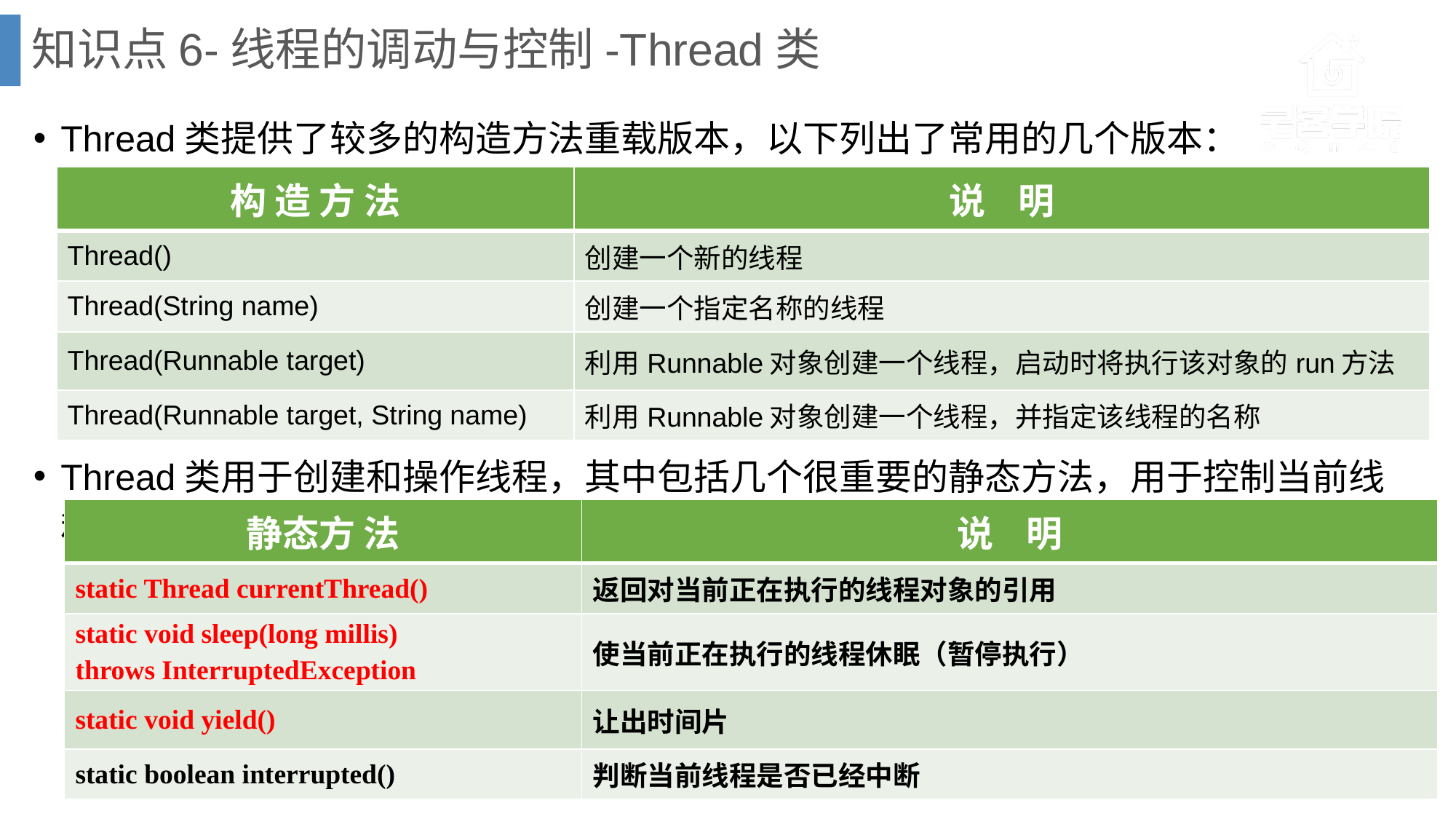

# 知识点6-线程的调动与控制-Thread类
Thread类提供了较多的构造方法重载版本，以下列出了常用的几个版本：

Thread类用于创建和操作线程，其中包括几个很重要的静态方法，用于控制当前线程：
| 构 造 方 法 | 说 明 |
| --- | --- |
| Thread() | 创建一个新的线程 |
| Thread(String name) | 创建一个指定名称的线程 |
| Thread(Runnable target) | 利用Runnable对象创建一个线程，启动时将执行该对象的run方法 |
| Thread(Runnable target, String name) | 利用Runnable对象创建一个线程，并指定该线程的名称 |
| 静态方 法 | 说 明 |
| --- | --- |
| static Thread currentThread() | 返回对当前正在执行的线程对象的引用 |
| static void sleep(long millis) throws InterruptedException | 使当前正在执行的线程休眠（暂停执行） |
| static void yield() | 让出时间片 |
| static boolean interrupted() | 判断当前线程是否已经中断 |